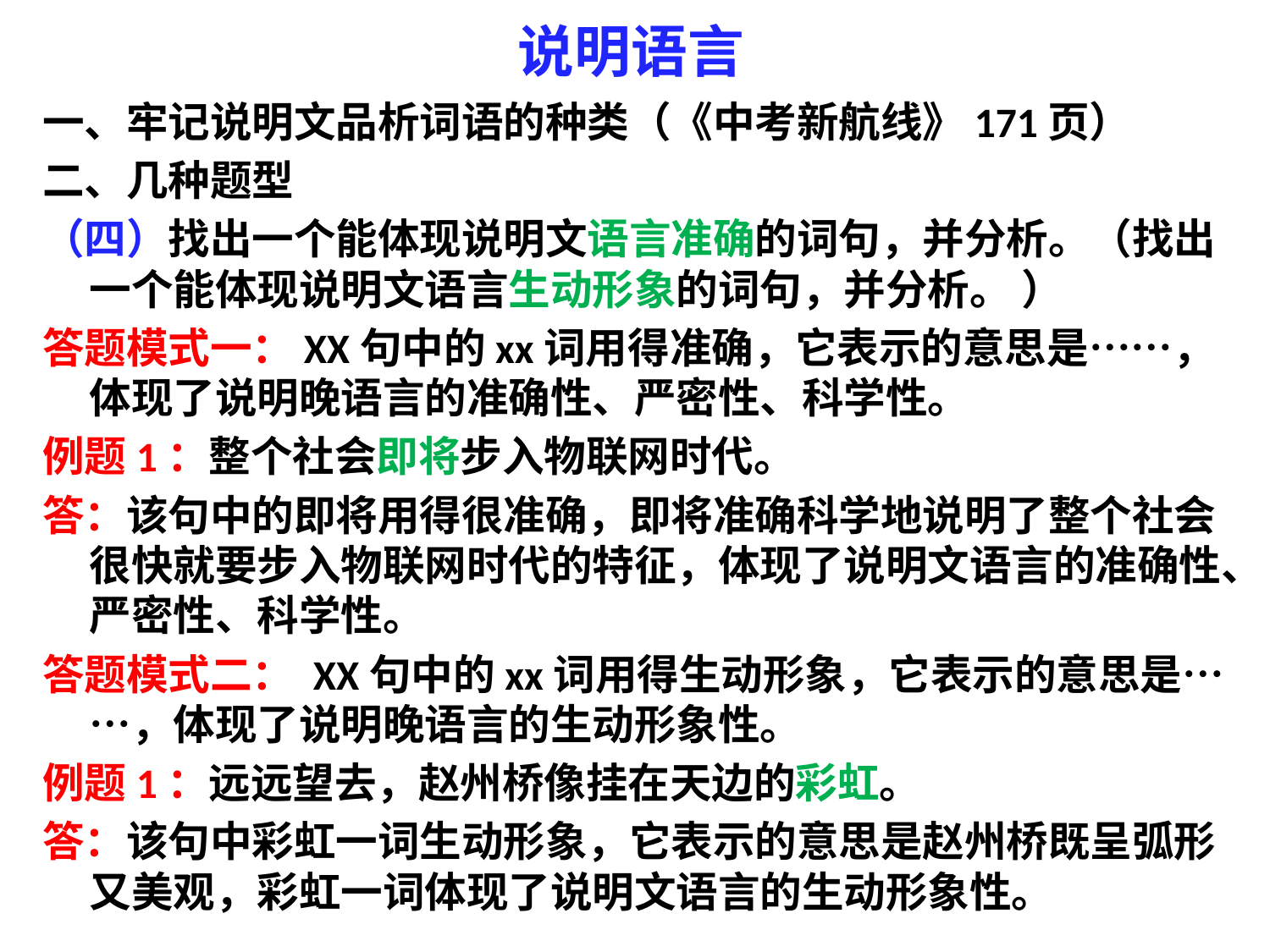

# 说明语言
一、牢记说明文品析词语的种类（《中考新航线》171页）
二、几种题型
（四）找出一个能体现说明文语言准确的词句，并分析。（找出一个能体现说明文语言生动形象的词句，并分析。 ）
答题模式一：XX句中的xx词用得准确，它表示的意思是……，体现了说明晚语言的准确性、严密性、科学性。
例题1：整个社会即将步入物联网时代。
答：该句中的即将用得很准确，即将准确科学地说明了整个社会很快就要步入物联网时代的特征，体现了说明文语言的准确性、严密性、科学性。
答题模式二： XX句中的xx词用得生动形象，它表示的意思是……，体现了说明晚语言的生动形象性。
例题1：远远望去，赵州桥像挂在天边的彩虹。
答：该句中彩虹一词生动形象，它表示的意思是赵州桥既呈弧形又美观，彩虹一词体现了说明文语言的生动形象性。